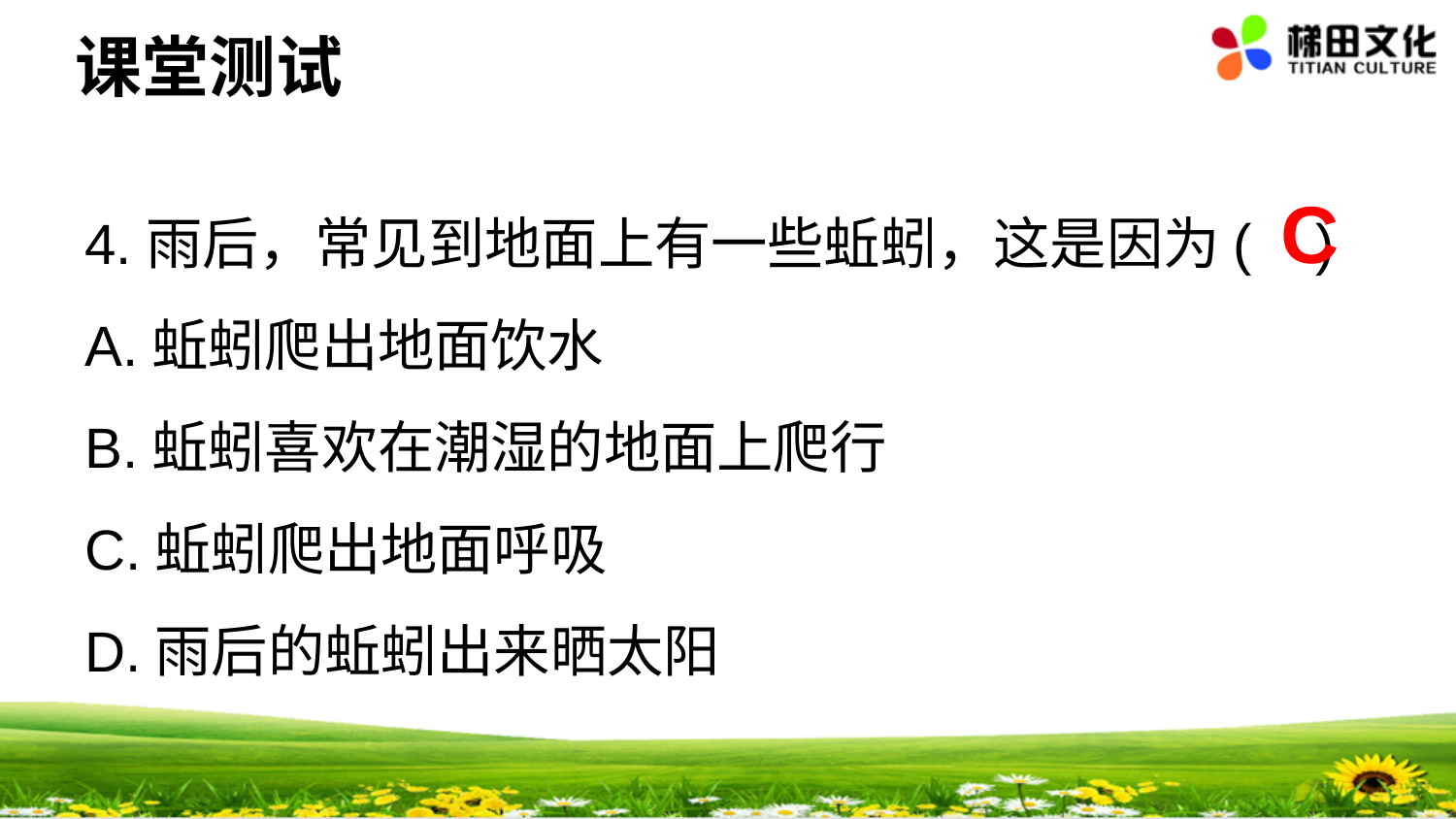

#
课堂测试
4.雨后，常见到地面上有一些蚯蚓，这是因为(    )
A.蚯蚓爬出地面饮水
B.蚯蚓喜欢在潮湿的地面上爬行
C.蚯蚓爬出地面呼吸
D.雨后的蚯蚓出来晒太阳
C